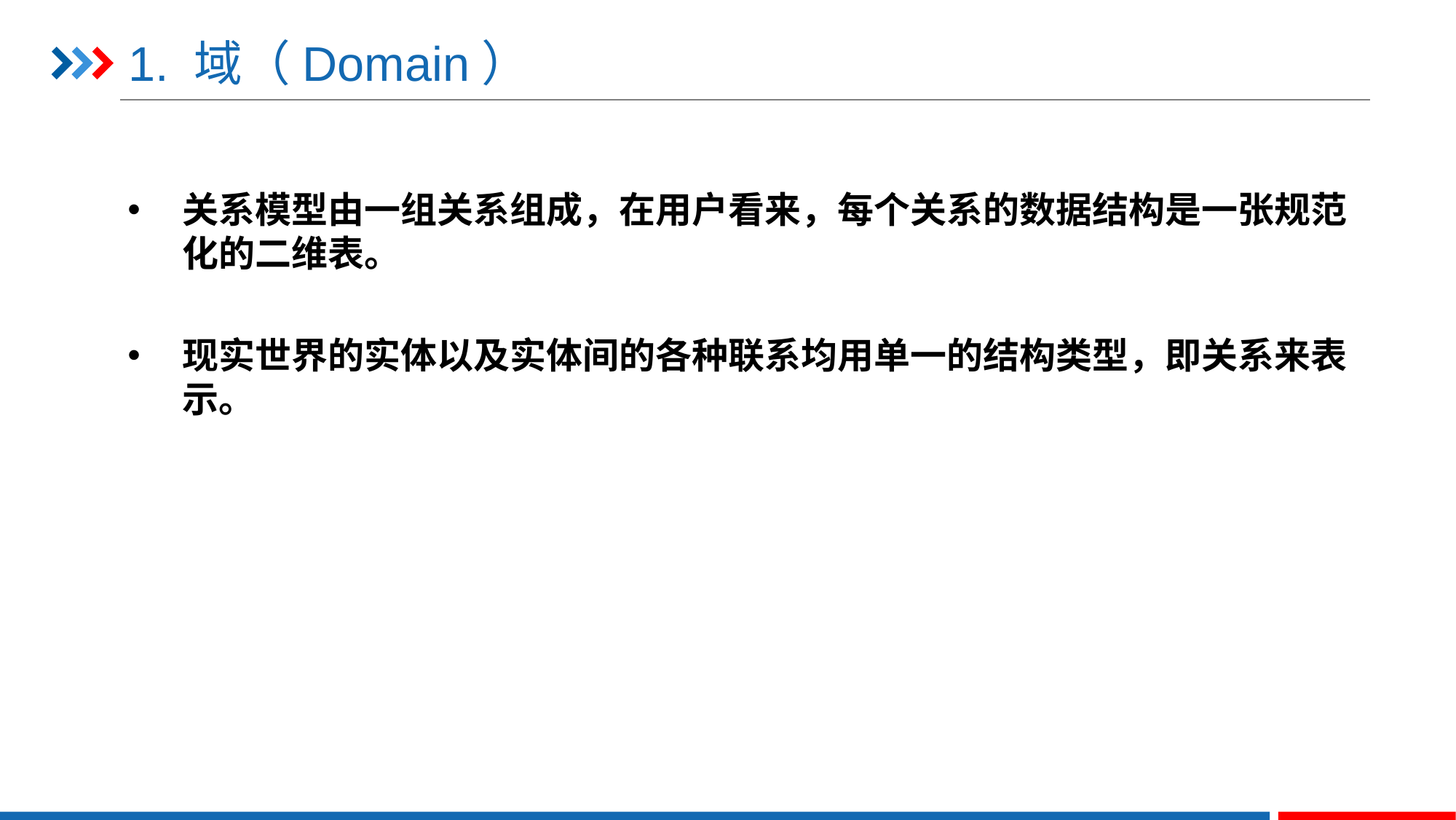

# 1. 域（Domain）

关系模型由一组关系组成，在用户看来，每个关系的数据结构是一张规范化的二维表。

现实世界的实体以及实体间的各种联系均用单一的结构类型，即关系来表示。